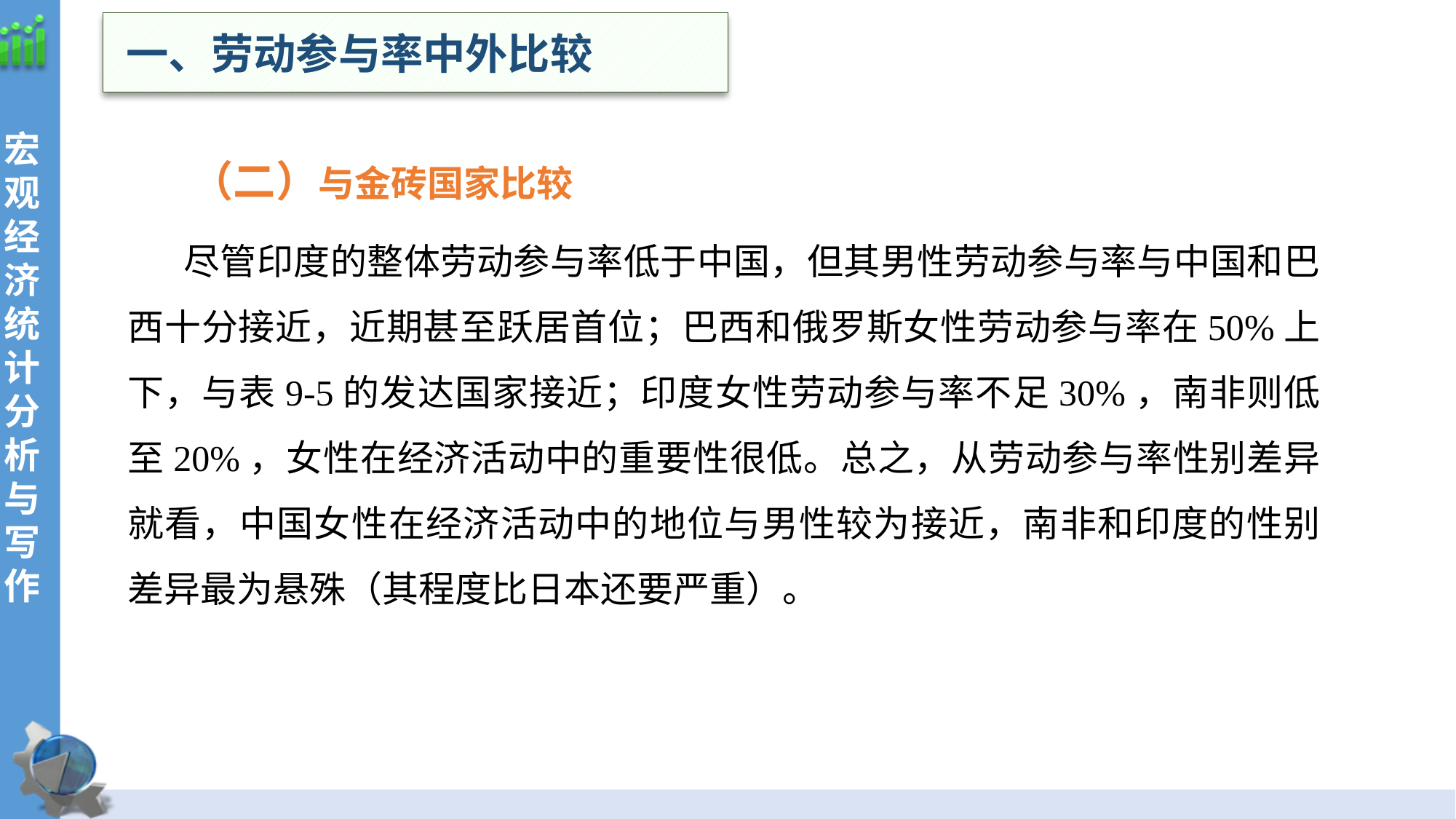

一、劳动参与率中外比较
   （二）与金砖国家比较
  尽管印度的整体劳动参与率低于中国，但其男性劳动参与率与中国和巴西十分接近，近期甚至跃居首位；巴西和俄罗斯女性劳动参与率在50%上下，与表9-5的发达国家接近；印度女性劳动参与率不足30%，南非则低至20%，女性在经济活动中的重要性很低。总之，从劳动参与率性别差异就看，中国女性在经济活动中的地位与男性较为接近，南非和印度的性别差异最为悬殊（其程度比日本还要严重）。

58